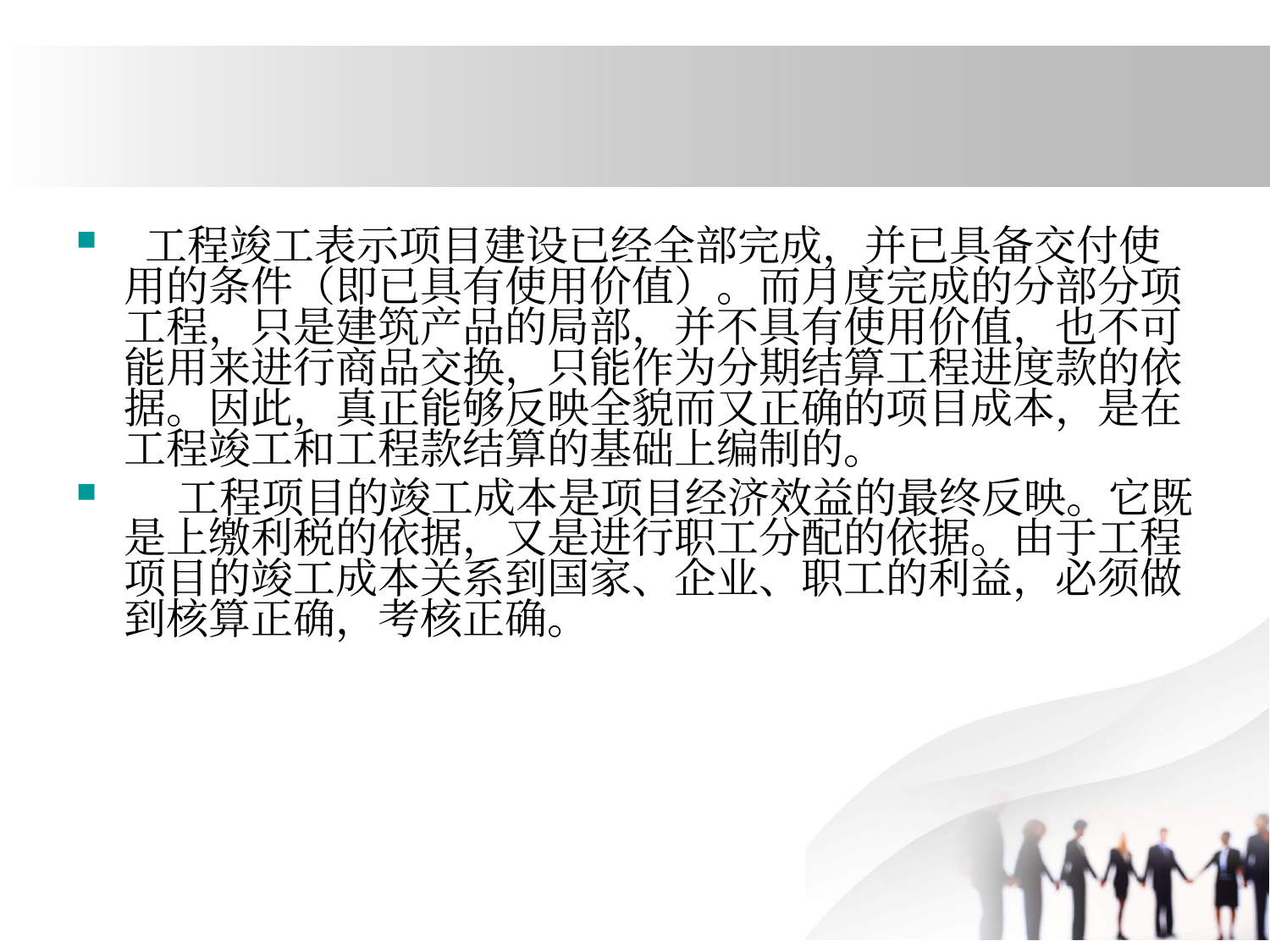

#
 工程竣工表示项目建设已经全部完成，并已具备交付使用的条件（即已具有使用价值）。而月度完成的分部分项工程，只是建筑产品的局部，并不具有使用价值，也不可能用来进行商品交换，只能作为分期结算工程进度款的依据。因此，真正能够反映全貌而又正确的项目成本，是在工程竣工和工程款结算的基础上编制的。
    工程项目的竣工成本是项目经济效益的最终反映。它既是上缴利税的依据，又是进行职工分配的依据。由于工程项目的竣工成本关系到国家、企业、职工的利益，必须做到核算正确，考核正确。